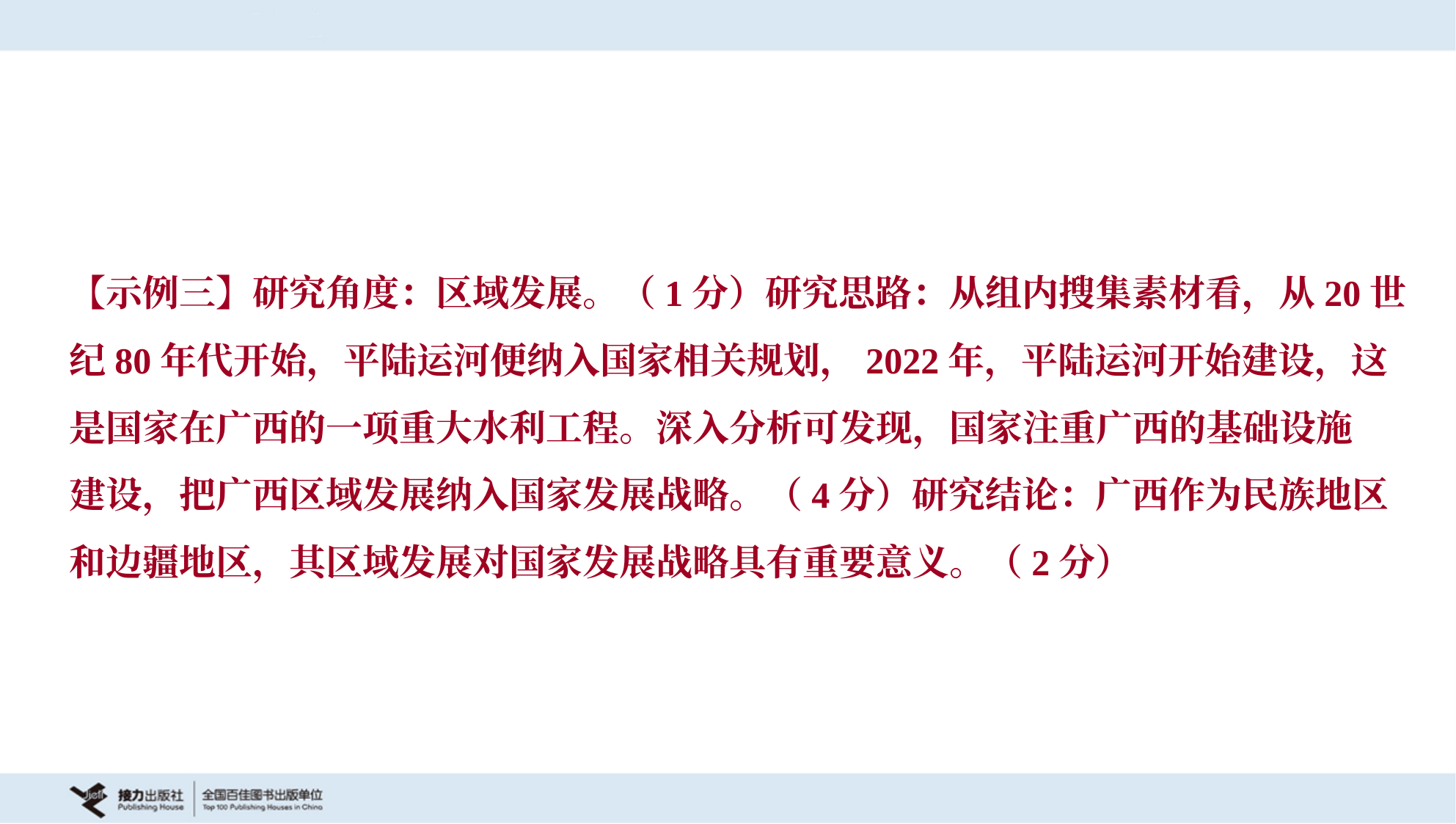

【示例三】研究角度：区域发展。（1分）研究思路：从组内搜集素材看，从20世
纪80年代开始，平陆运河便纳入国家相关规划，2022年，平陆运河开始建设，这
是国家在广西的一项重大水利工程。深入分析可发现，国家注重广西的基础设施
建设，把广西区域发展纳入国家发展战略。（4分）研究结论：广西作为民族地区
和边疆地区，其区域发展对国家发展战略具有重要意义。（2分）